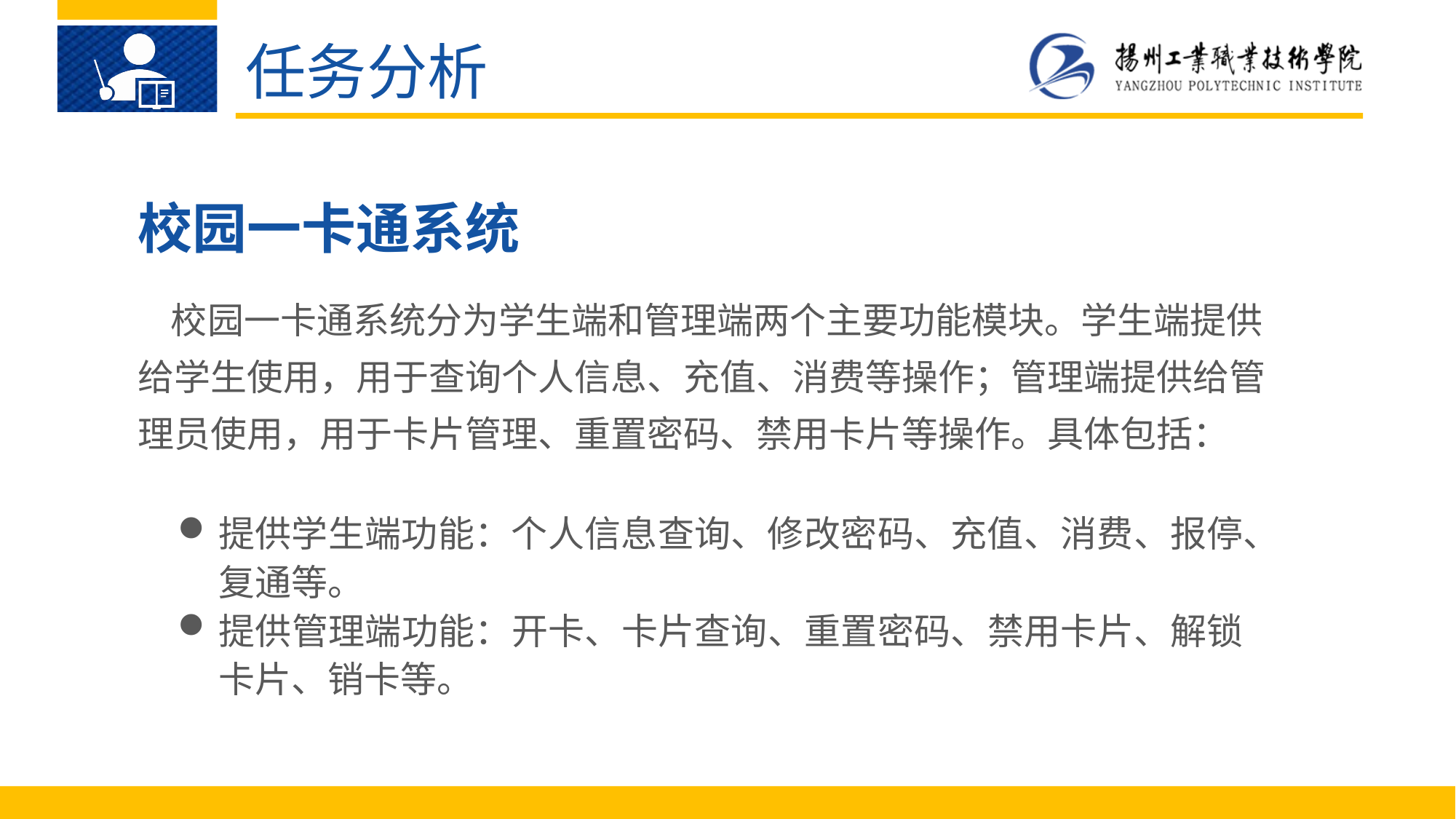

任务分析
校园一卡通系统
   校园一卡通系统分为学生端和管理端两个主要功能模块。学生端提供给学生使用，用于查询个人信息、充值、消费等操作；管理端提供给管理员使用，用于卡片管理、重置密码、禁用卡片等操作。具体包括：
提供学生端功能：个人信息查询、修改密码、充值、消费、报停、复通等。
提供管理端功能：开卡、卡片查询、重置密码、禁用卡片、解锁卡片、销卡等。